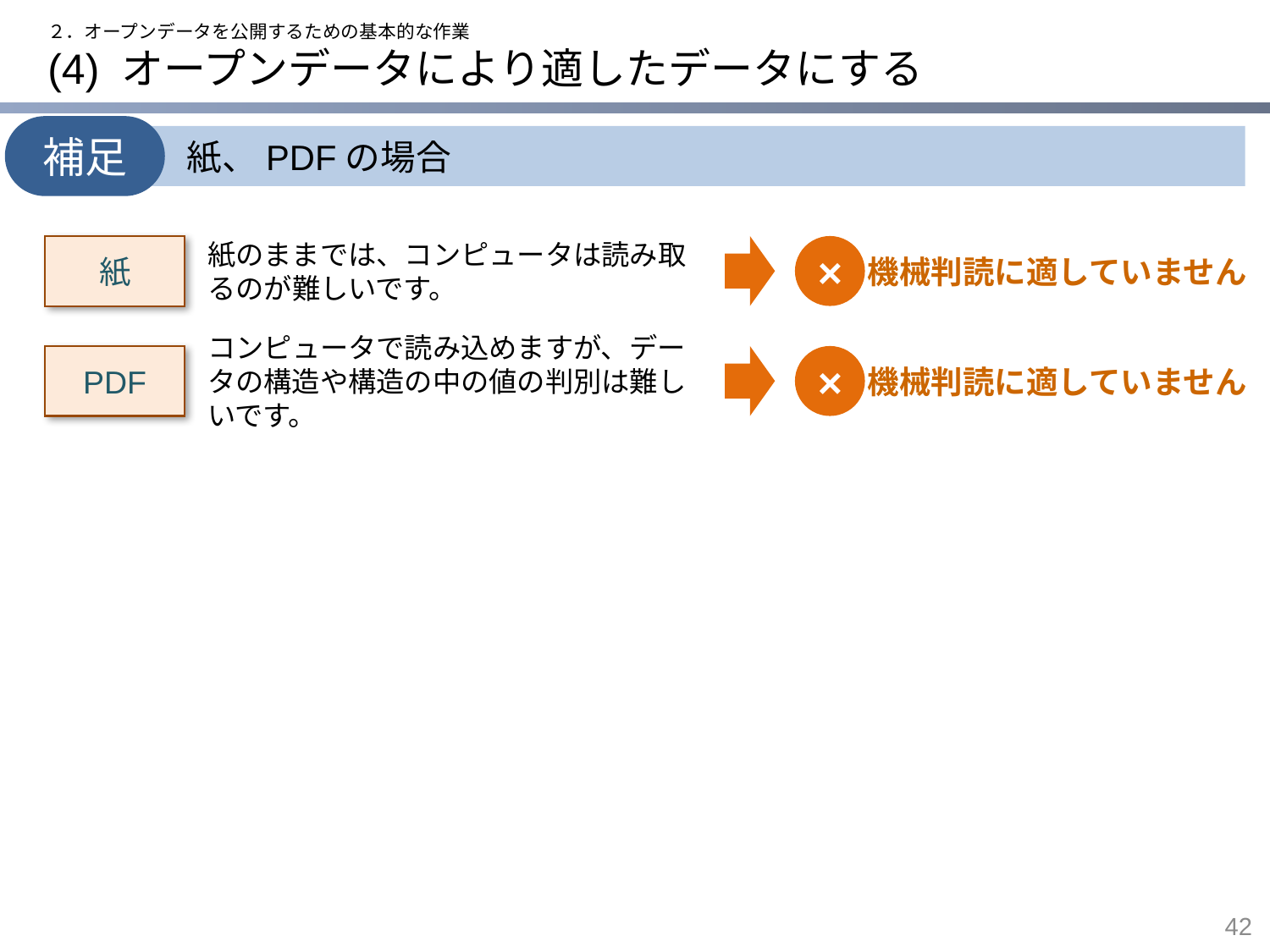

２．オープンデータを公開するための基本的な作業
# (4) オープンデータにより適したデータにする
補足
紙、PDFの場合
紙
紙のままでは、コンピュータは読み取るのが難しいです。

×
機械判読に適していません
PDF
コンピュータで読み込めますが、データの構造や構造の中の値の判別は難しいです。

×
機械判読に適していません
42